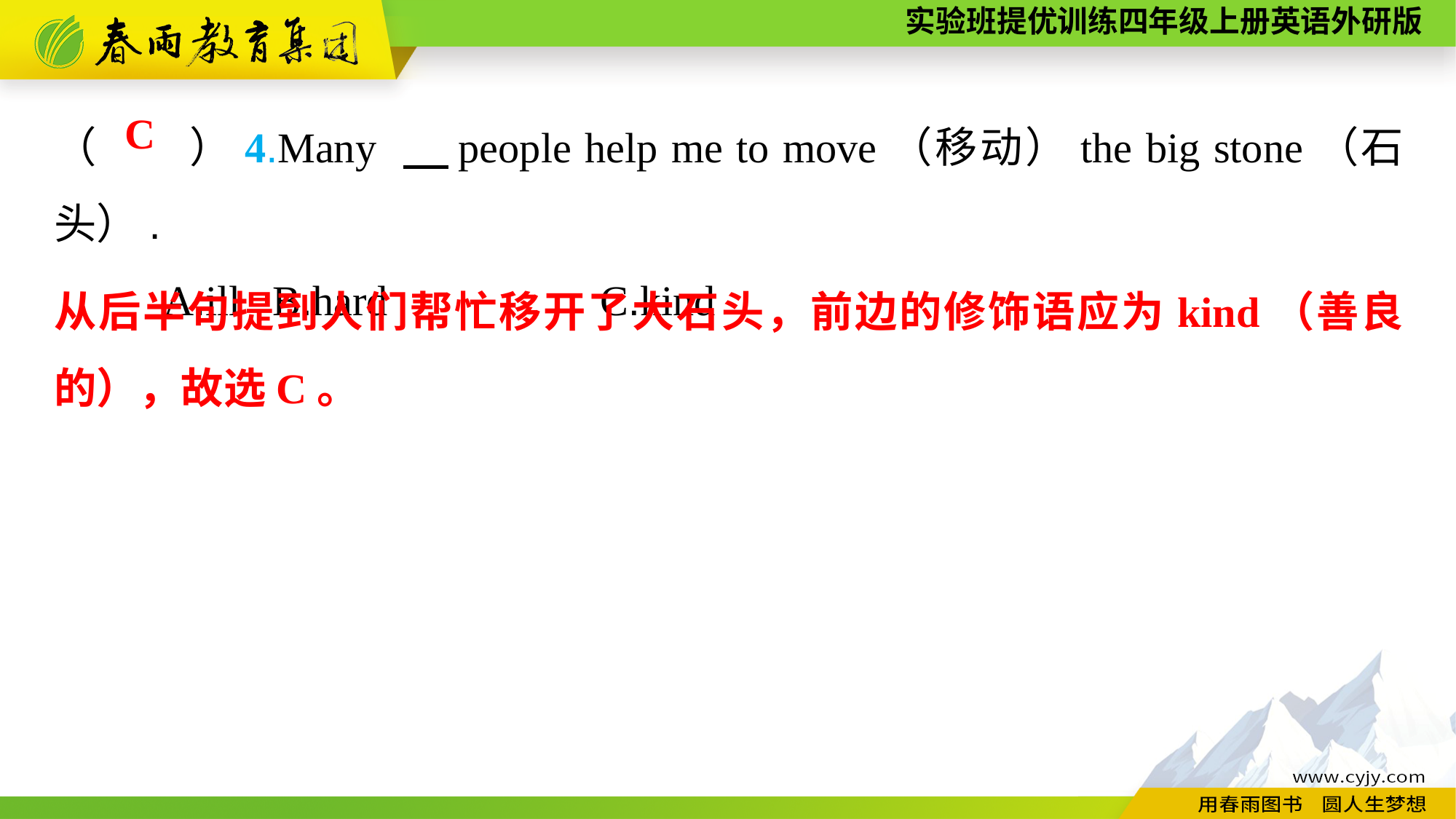

（　　）4.Many 　people help me to move（移动）the big stone（石头）.
	A.ill	B.hard		C.kind
C
从后半句提到人们帮忙移开了大石头，前边的修饰语应为kind（善良的），故选C。